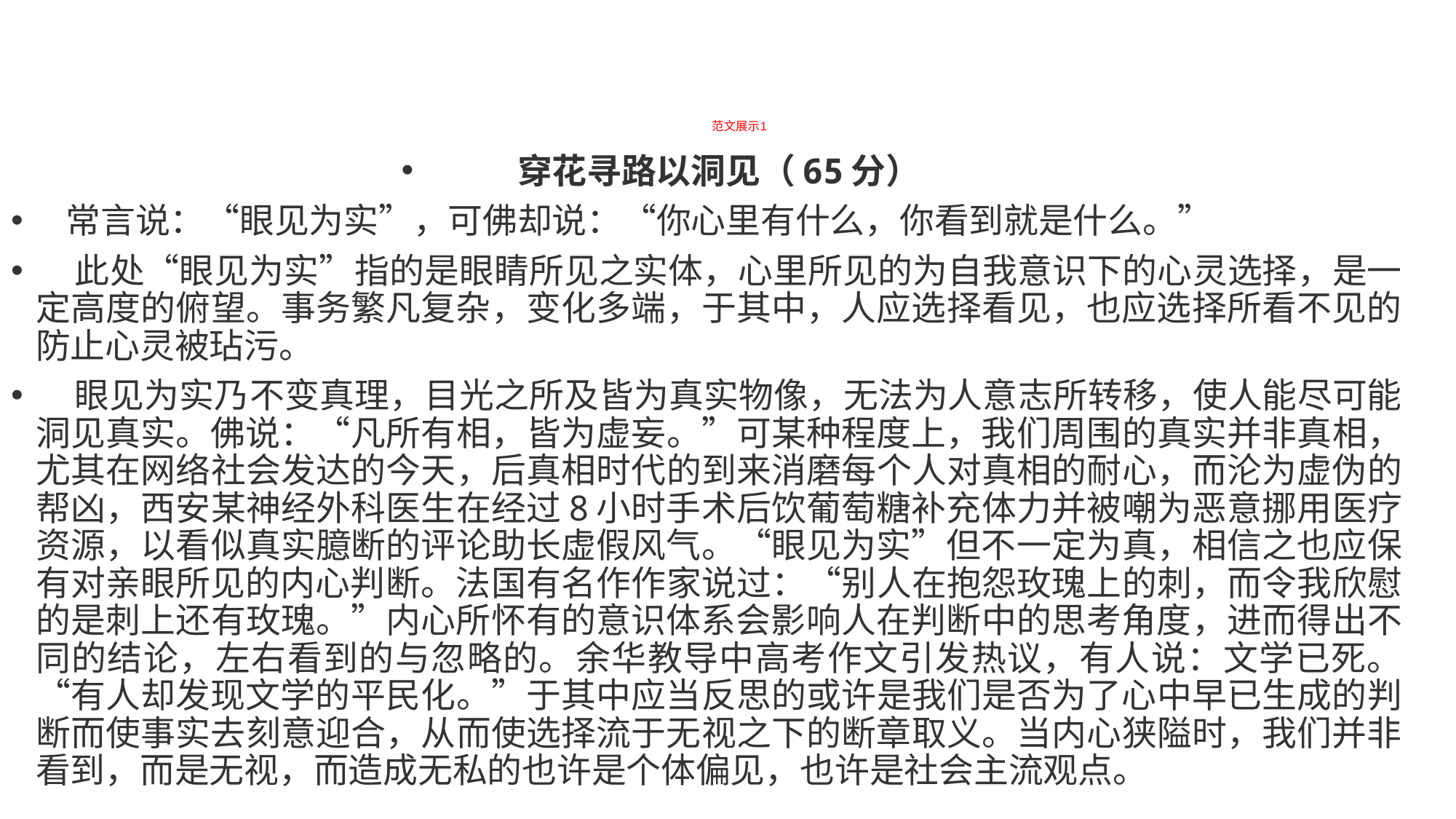

# 范文展示1
穿花寻路以洞见（65分）
   常言说：“眼见为实”，可佛却说：“你心里有什么，你看到就是什么。”
    此处“眼见为实”指的是眼睛所见之实体，心里所见的为自我意识下的心灵选择，是一定高度的俯望。事务繁凡复杂，变化多端，于其中，人应选择看见，也应选择所看不见的防止心灵被玷污。
    眼见为实乃不变真理，目光之所及皆为真实物像，无法为人意志所转移，使人能尽可能洞见真实。佛说：“凡所有相，皆为虚妄。”可某种程度上，我们周围的真实并非真相，尤其在网络社会发达的今天，后真相时代的到来消磨每个人对真相的耐心，而沦为虚伪的帮凶，西安某神经外科医生在经过8小时手术后饮葡萄糖补充体力并被嘲为恶意挪用医疗资源，以看似真实臆断的评论助长虚假风气。“眼见为实”但不一定为真，相信之也应保有对亲眼所见的内心判断。法国有名作作家说过：“别人在抱怨玫瑰上的刺，而令我欣慰的是刺上还有玫瑰。”内心所怀有的意识体系会影响人在判断中的思考角度，进而得出不同的结论，左右看到的与忽略的。余华教导中高考作文引发热议，有人说：文学已死。“有人却发现文学的平民化。”于其中应当反思的或许是我们是否为了心中早已生成的判断而使事实去刻意迎合，从而使选择流于无视之下的断章取义。当内心狭隘时，我们并非看到，而是无视，而造成无私的也许是个体偏见，也许是社会主流观点。